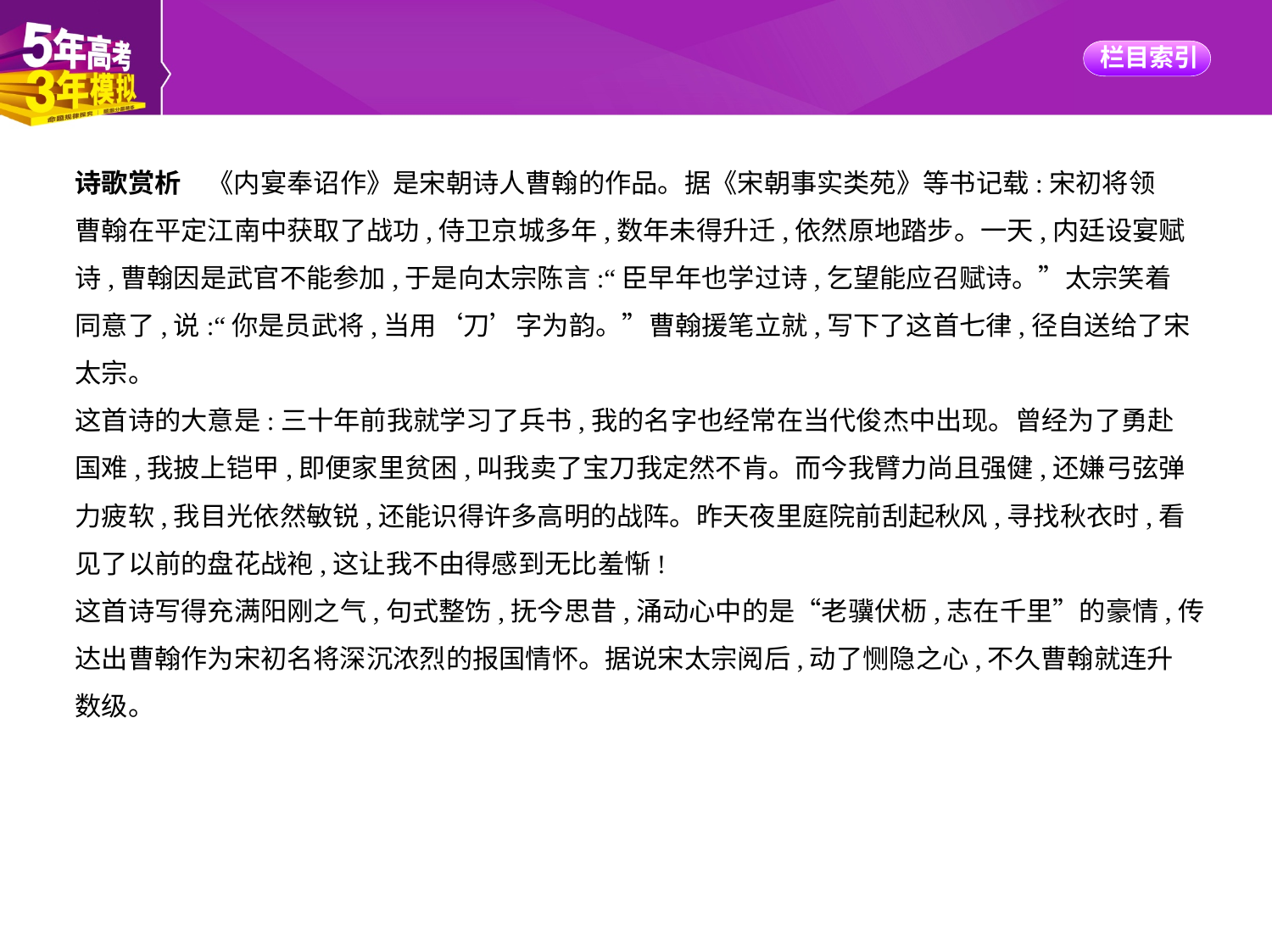

诗歌赏析　《内宴奉诏作》是宋朝诗人曹翰的作品。据《宋朝事实类苑》等书记载:宋初将领
曹翰在平定江南中获取了战功,侍卫京城多年,数年未得升迁,依然原地踏步。一天,内廷设宴赋
诗,曹翰因是武官不能参加,于是向太宗陈言:“臣早年也学过诗,乞望能应召赋诗。”太宗笑着
同意了,说:“你是员武将,当用‘刀’字为韵。”曹翰援笔立就,写下了这首七律,径自送给了宋
太宗。
这首诗的大意是:三十年前我就学习了兵书,我的名字也经常在当代俊杰中出现。曾经为了勇赴
国难,我披上铠甲,即便家里贫困,叫我卖了宝刀我定然不肯。而今我臂力尚且强健,还嫌弓弦弹
力疲软,我目光依然敏锐,还能识得许多高明的战阵。昨天夜里庭院前刮起秋风,寻找秋衣时,看
见了以前的盘花战袍,这让我不由得感到无比羞惭!
这首诗写得充满阳刚之气,句式整饬,抚今思昔,涌动心中的是“老骥伏枥,志在千里”的豪情,传
达出曹翰作为宋初名将深沉浓烈的报国情怀。据说宋太宗阅后,动了恻隐之心,不久曹翰就连升
数级。